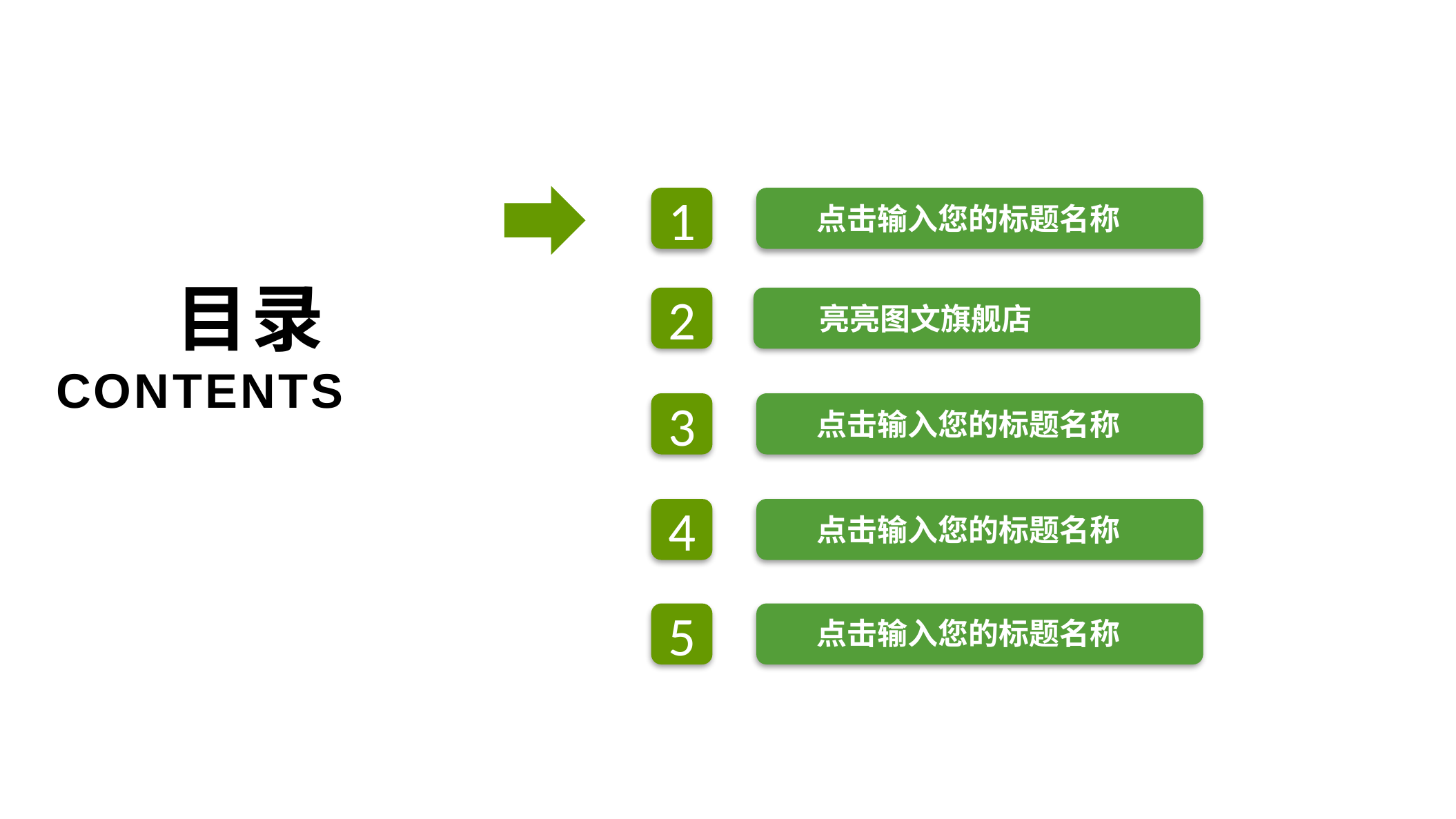

1

点击输入您的标题名称
目录
CONTENTS
2

亮亮图文旗舰店
3

点击输入您的标题名称
4

点击输入您的标题名称
5

点击输入您的标题名称